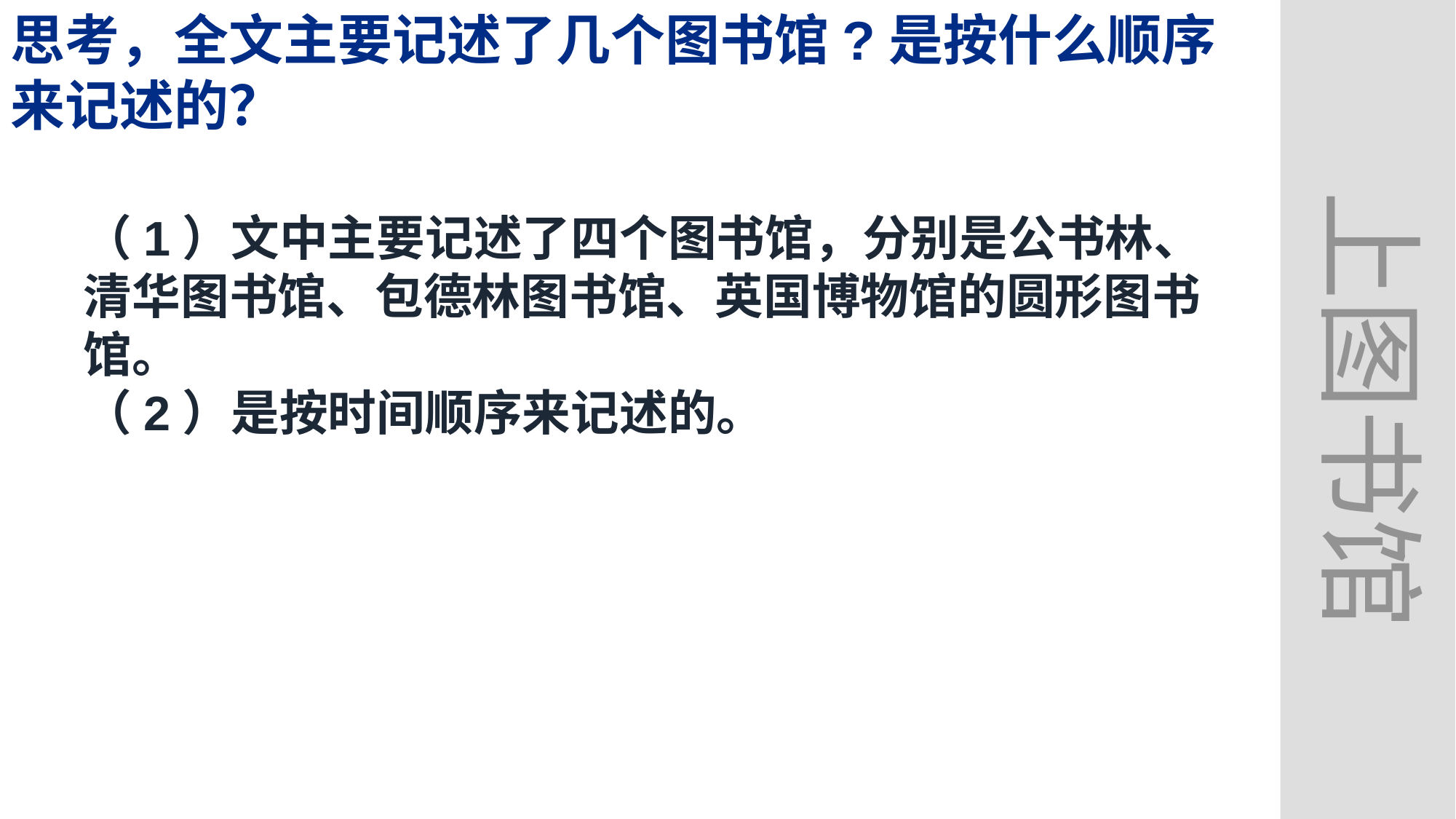

思考，全文主要记述了几个图书馆?是按什么顺序来记述的？

上图书馆
（1）文中主要记述了四个图书馆，分别是公书林、清华图书馆、包德林图书馆、英国博物馆的圆形图书馆。
（2）是按时间顺序来记述的。